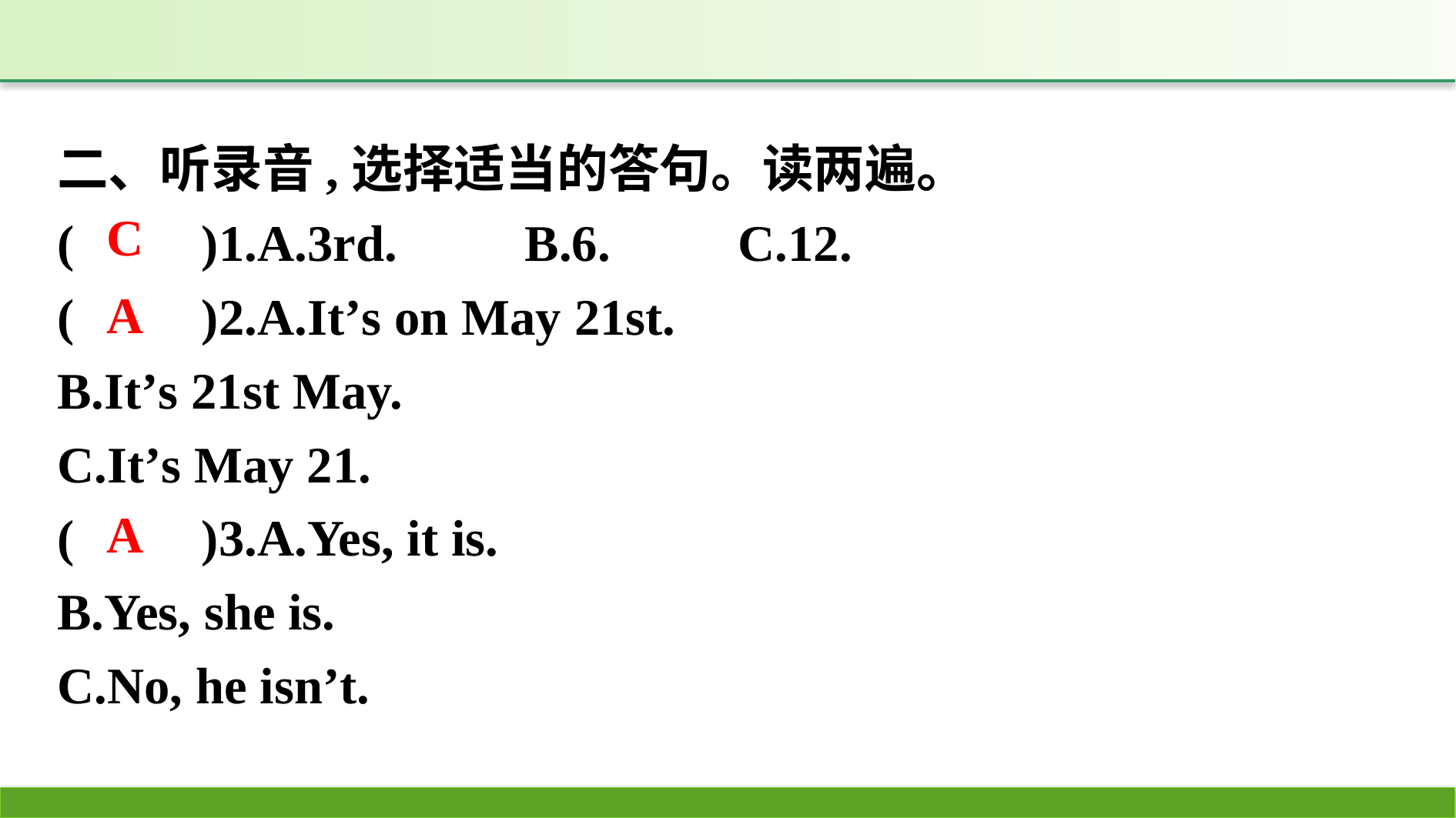

二、听录音,选择适当的答句。读两遍。
(　　)1.A.3rd.　　B.6.　　C.12.
(　　)2.A.It’s on May 21st.
B.It’s 21st May.
C.It’s May 21.
(　　)3.A.Yes, it is.
B.Yes, she is.
C.No, he isn’t.
C
A
A